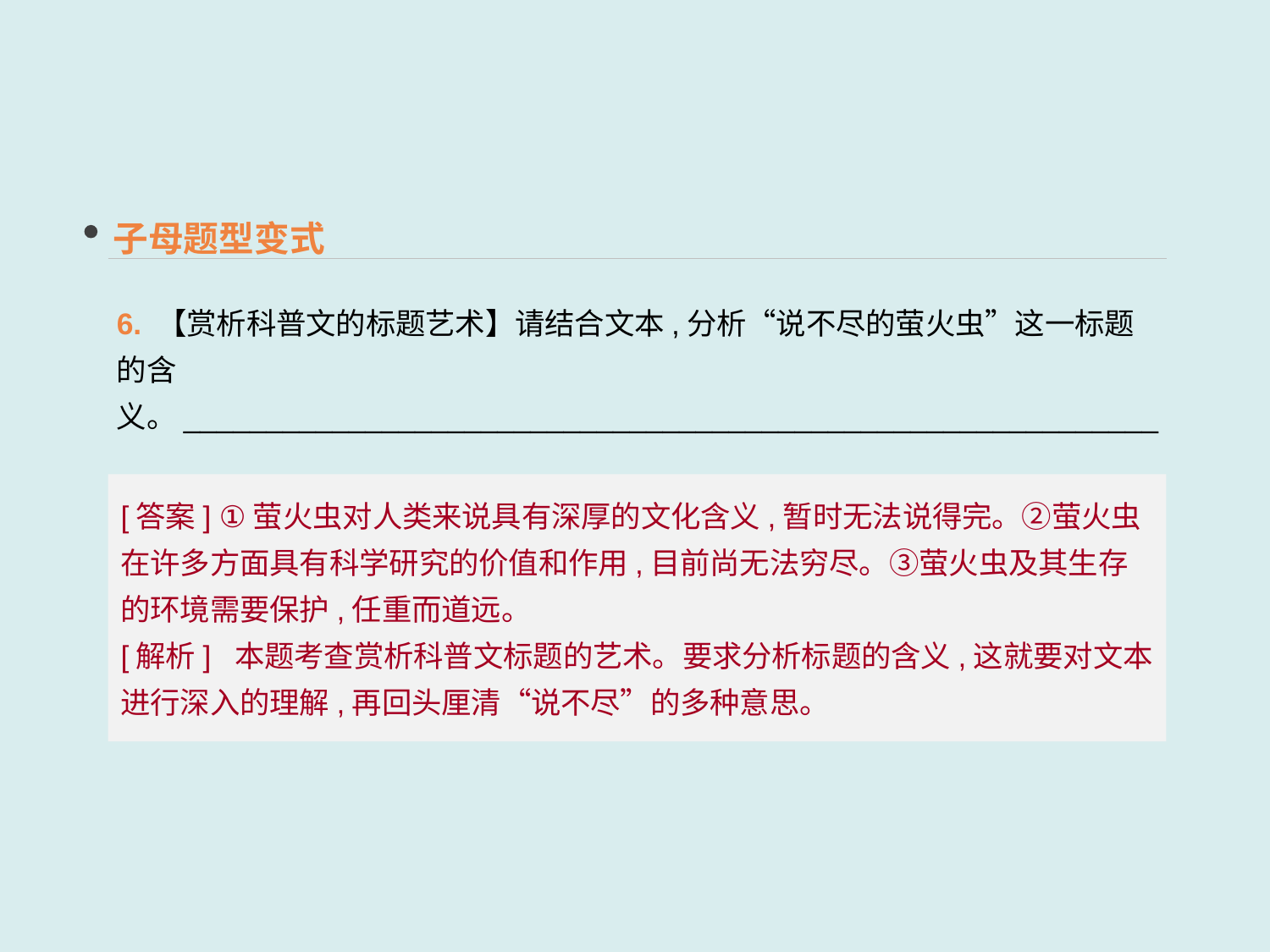

子母题型变式

6. 【赏析科普文的标题艺术】请结合文本,分析“说不尽的萤火虫”这一标题的含义。_______________________________________________________________________________

[答案] ①萤火虫对人类来说具有深厚的文化含义,暂时无法说得完。②萤火虫在许多方面具有科学研究的价值和作用,目前尚无法穷尽。③萤火虫及其生存的环境需要保护,任重而道远。
[解析]  本题考查赏析科普文标题的艺术。要求分析标题的含义,这就要对文本进行深入的理解,再回头厘清“说不尽”的多种意思。